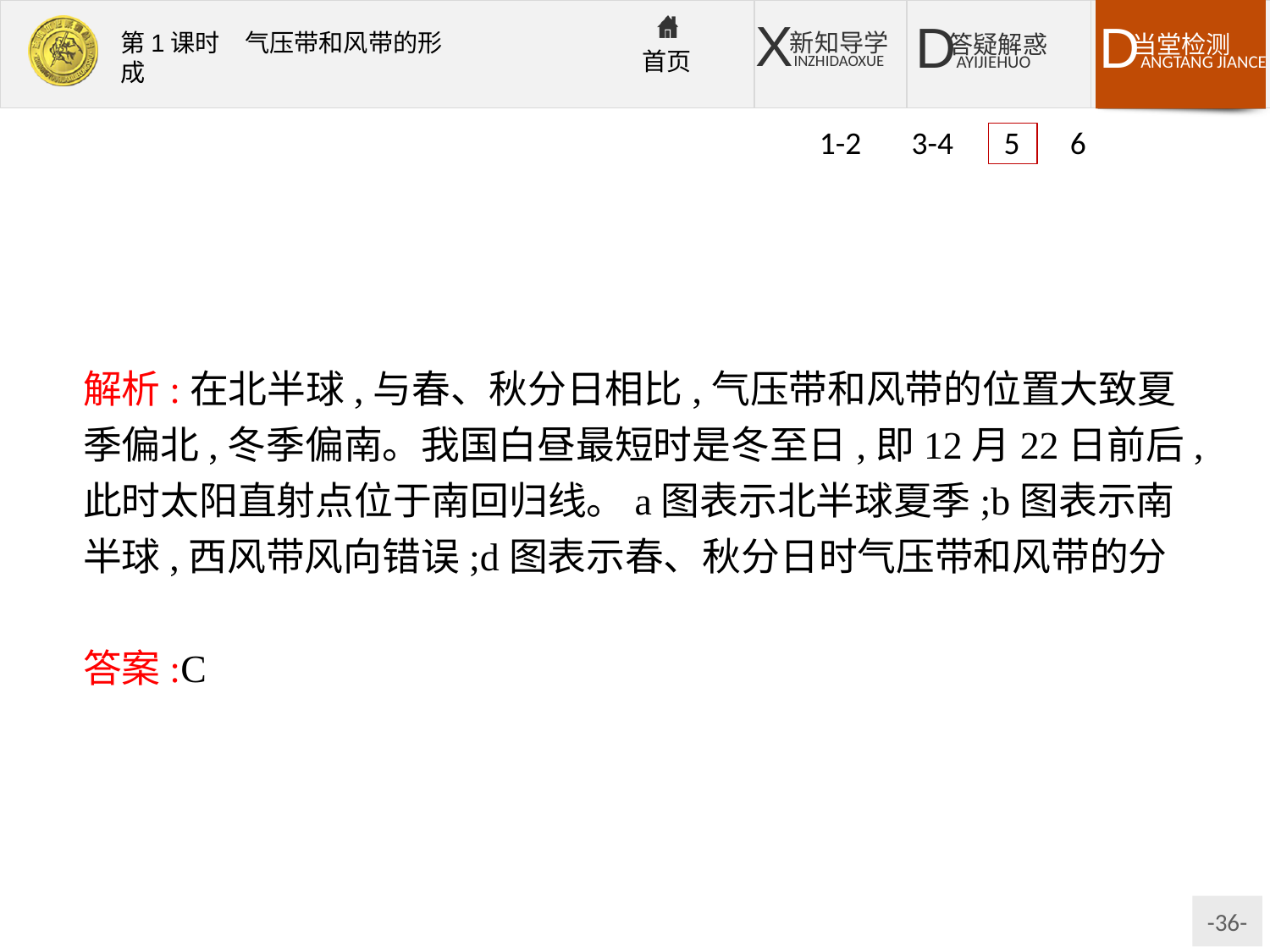

1-2       3-4       5       6

解析:在北半球,与春、秋分日相比,气压带和风带的位置大致夏季偏北,冬季偏南。我国白昼最短时是冬至日,即12月22日前后,此时太阳直射点位于南回归线。a图表示北半球夏季;b图表示南半球,西风带风向错误;d图表示春、秋分日时气压带和风带的分布情况。
答案:C